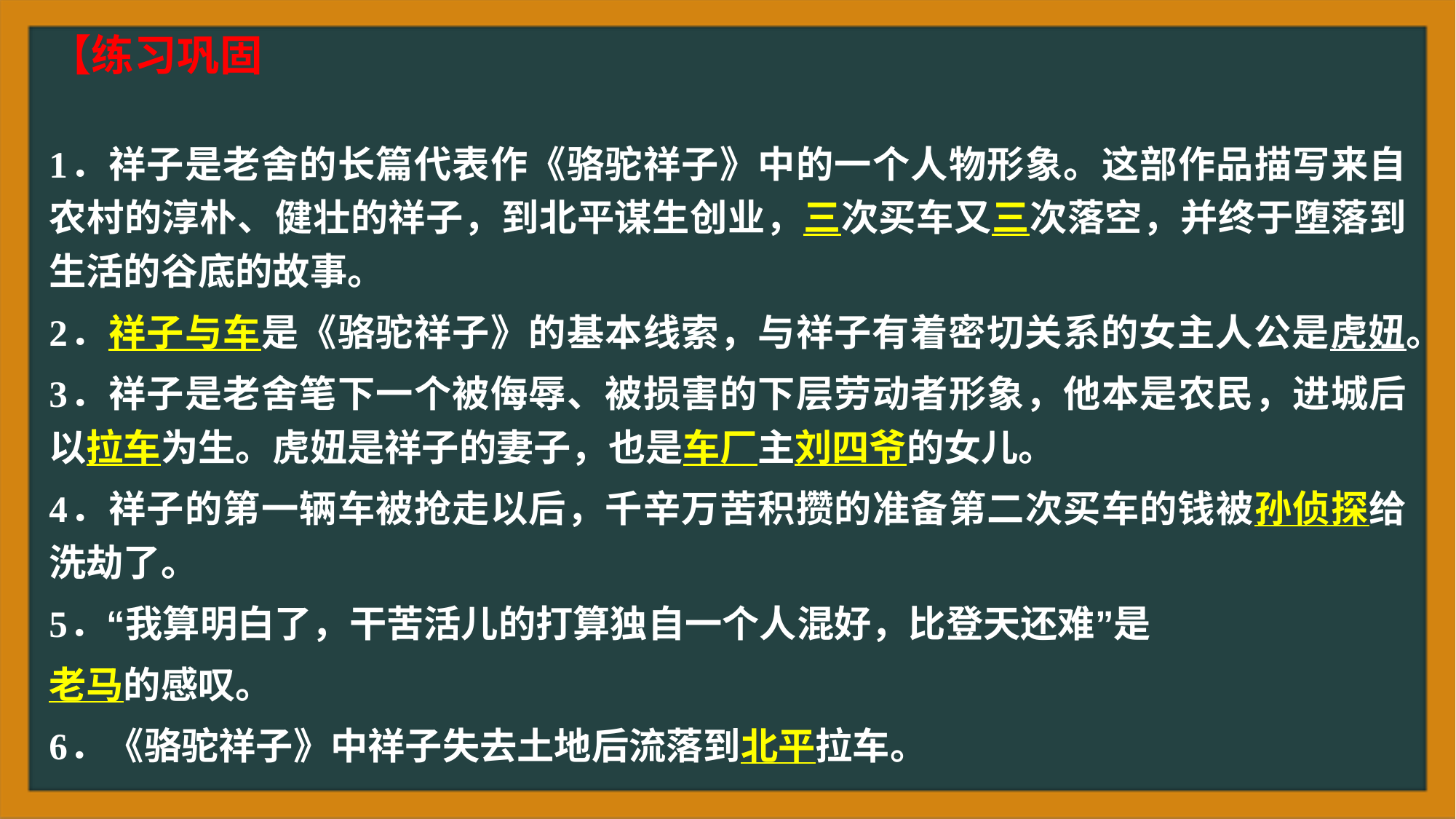

【练习巩固

1．祥子是老舍的长篇代表作《骆驼祥子》中的一个人物形象。这部作品描写来自农村的淳朴、健壮的祥子，到北平谋生创业，三次买车又三次落空，并终于堕落到生活的谷底的故事。
2．祥子与车是《骆驼祥子》的基本线索，与祥子有着密切关系的女主人公是虎妞。
3．祥子是老舍笔下一个被侮辱、被损害的下层劳动者形象，他本是农民，进城后以拉车为生。虎妞是祥子的妻子，也是车厂主刘四爷的女儿。
4．祥子的第一辆车被抢走以后，千辛万苦积攒的准备第二次买车的钱被孙侦探给洗劫了。
5．“我算明白了，干苦活儿的打算独自一个人混好，比登天还难”是
老马的感叹。
6．《骆驼祥子》中祥子失去土地后流落到北平拉车。